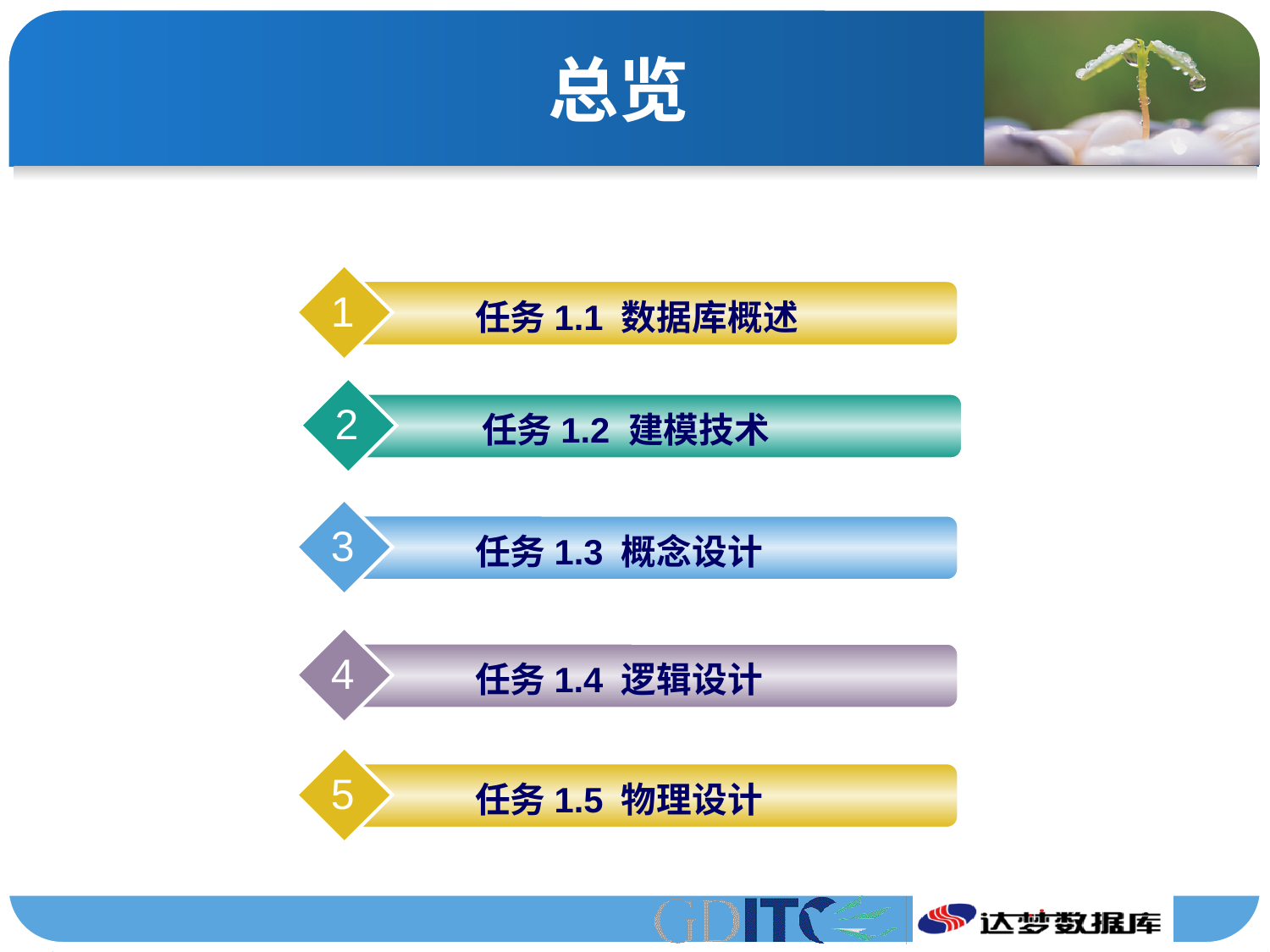

# 总览

1

         任务1.1 数据库概述

2

任务1.2 建模技术

3

         任务1.3 概念设计

4

         任务1.4 逻辑设计

5

         任务1.5 物理设计